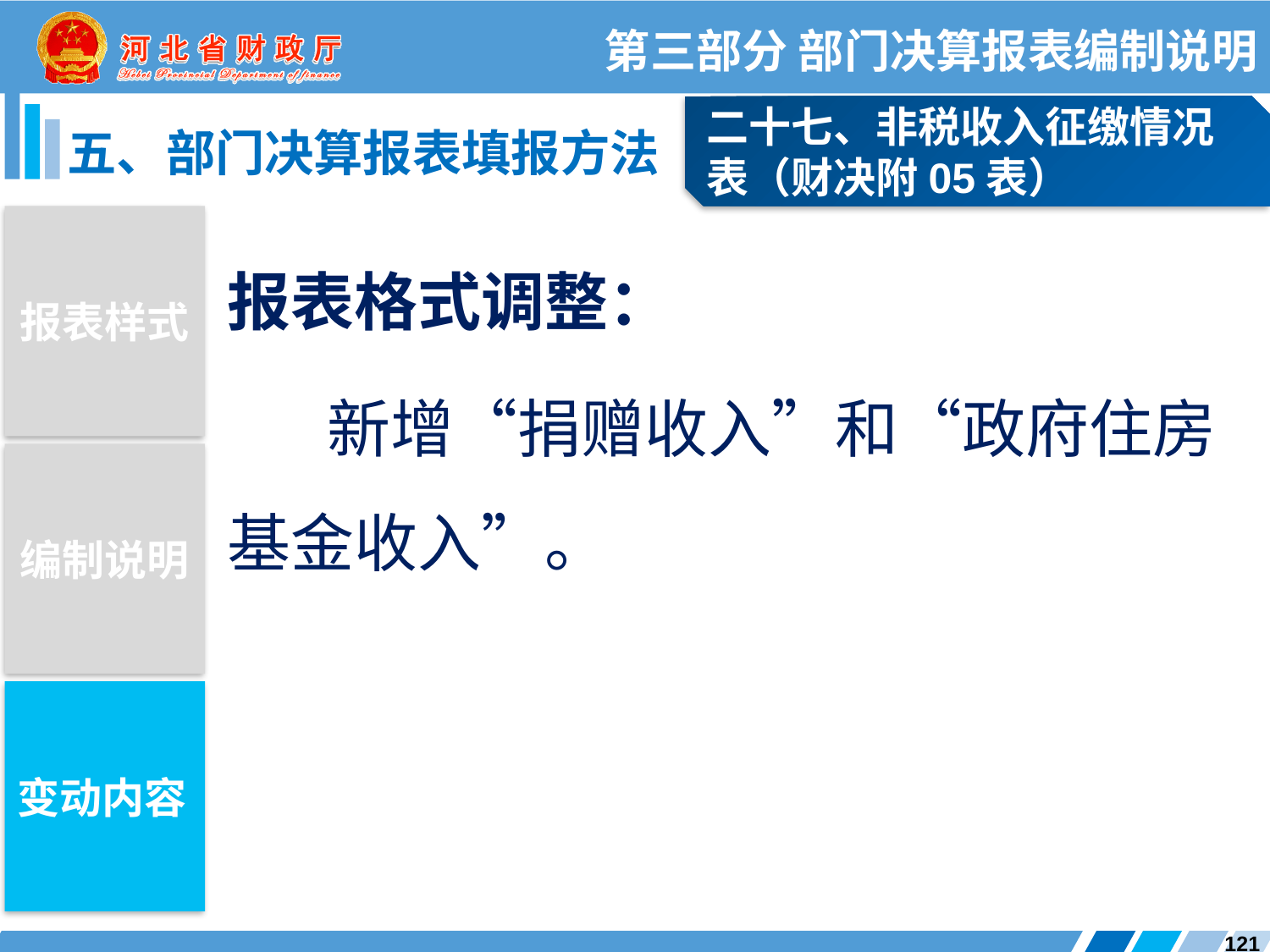

第三部分 部门决算报表编制说明
二十七、非税收入征缴情况表（财决附05表）
五、部门决算报表填报方法
报表样式
报表格式调整：
新增“捐赠收入”和“政府住房基金收入”。
编制说明
变动内容
121